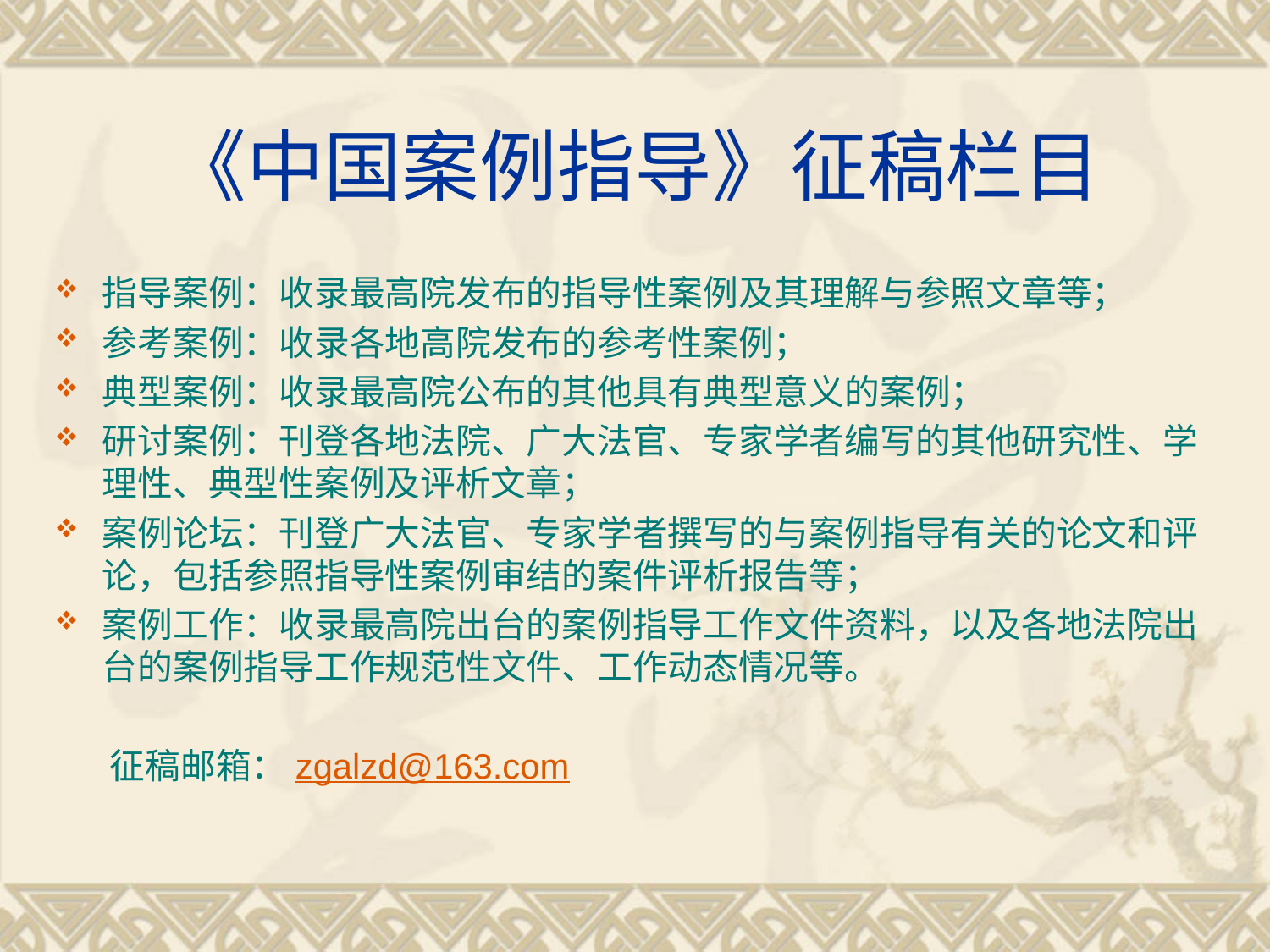

# 《中国案例指导》征稿栏目
指导案例：收录最高院发布的指导性案例及其理解与参照文章等；
参考案例：收录各地高院发布的参考性案例；
典型案例：收录最高院公布的其他具有典型意义的案例；
研讨案例：刊登各地法院、广大法官、专家学者编写的其他研究性、学理性、典型性案例及评析文章；
案例论坛：刊登广大法官、专家学者撰写的与案例指导有关的论文和评论，包括参照指导性案例审结的案件评析报告等；
案例工作：收录最高院出台的案例指导工作文件资料，以及各地法院出台的案例指导工作规范性文件、工作动态情况等。

      征稿邮箱：zgalzd@163.com